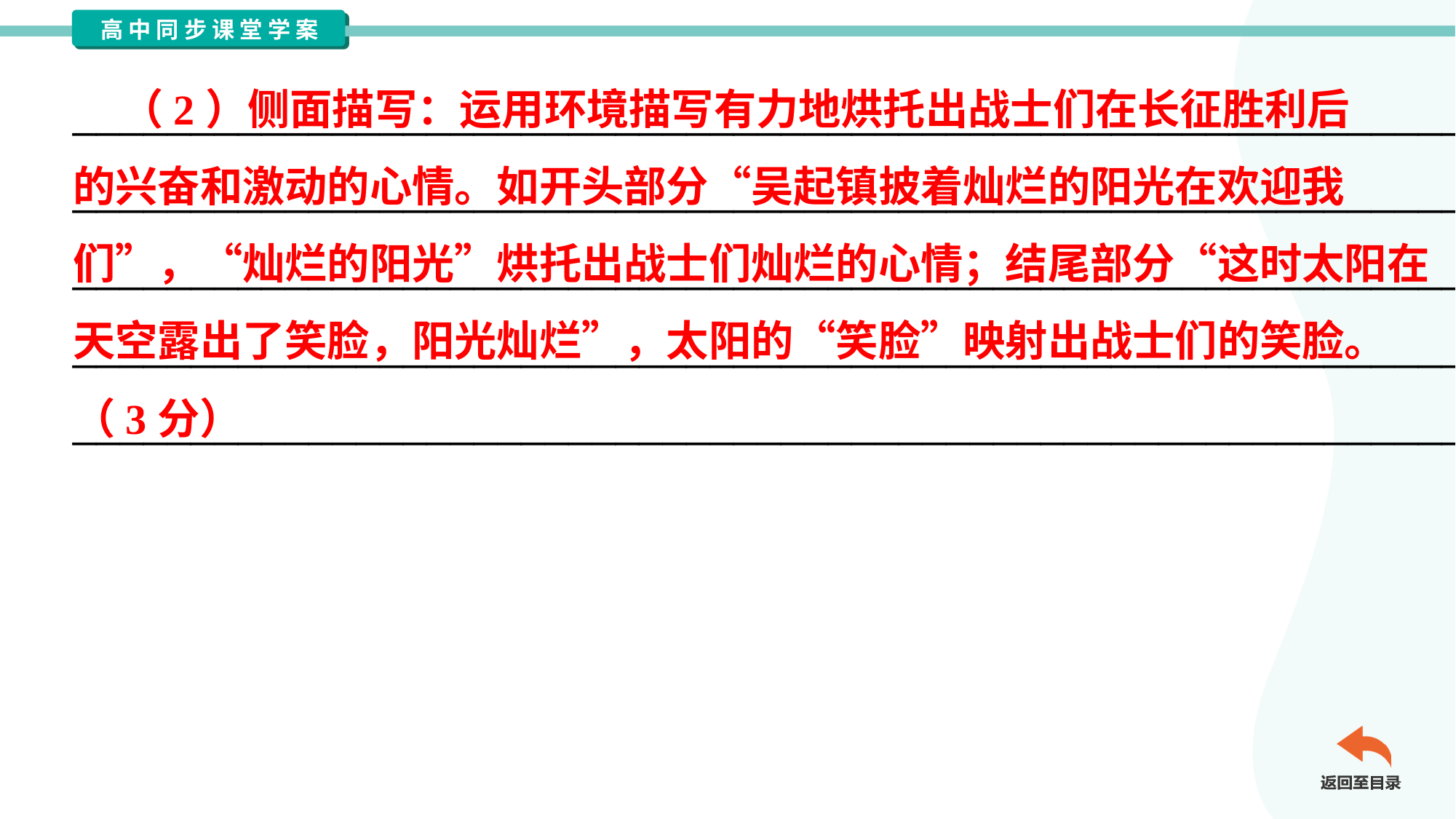

（2）侧面描写：运用环境描写有力地烘托出战士们在长征胜利后
的兴奋和激动的心情。如开头部分“吴起镇披着灿烂的阳光在欢迎我
们”，“灿烂的阳光”烘托出战士们灿烂的心情；结尾部分“这时太阳在
天空露出了笑脸，阳光灿烂”，太阳的“笑脸”映射出战士们的笑脸。
（3分）
_____________________________________________________________
_____________________________________________________________
_____________________________________________________________
_____________________________________________________________
_____________________________________________________________